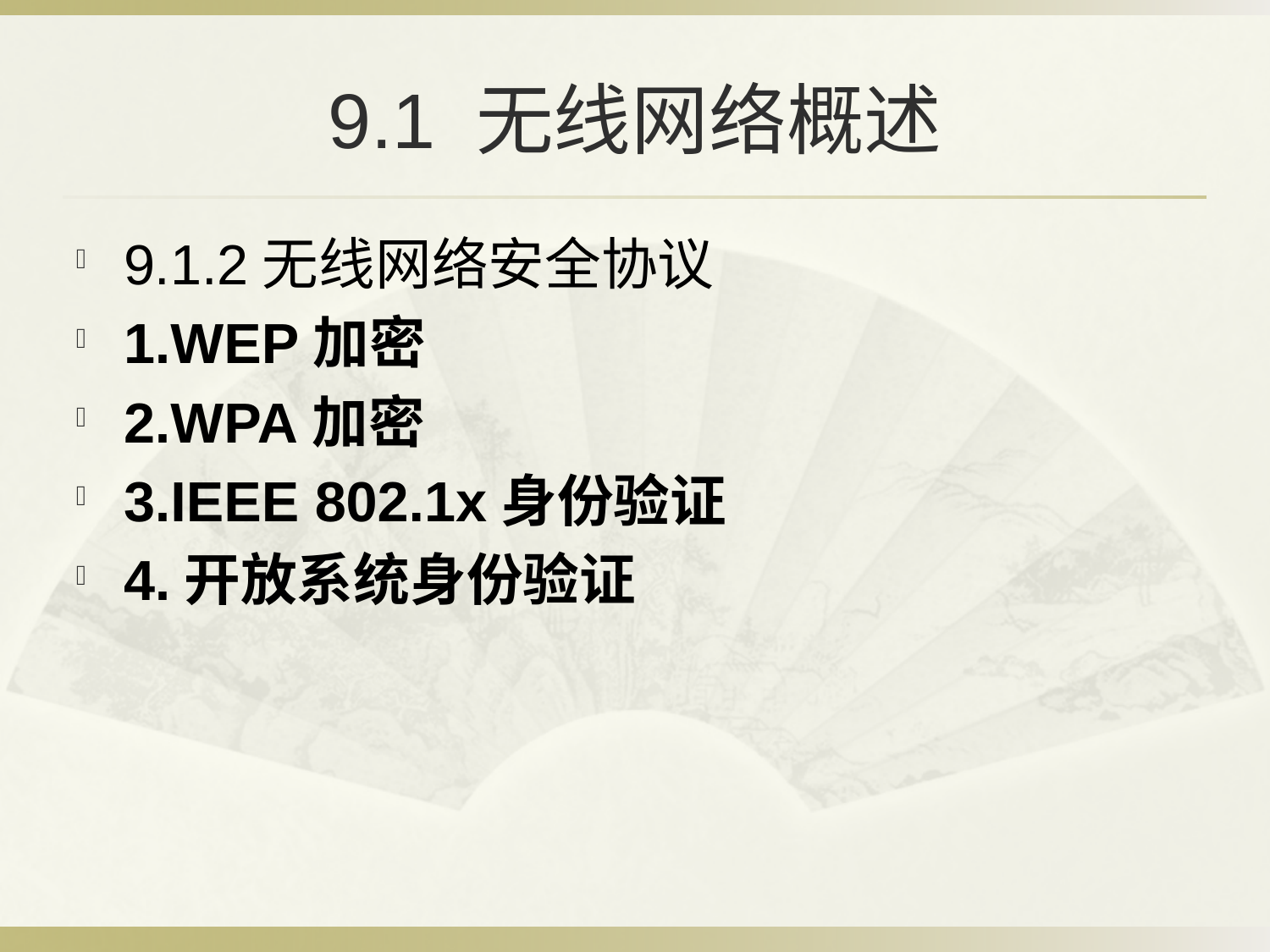

# 9.1 无线网络概述
9.1.2无线网络安全协议
1.WEP加密
2.WPA加密
3.IEEE 802.1x身份验证
4.开放系统身份验证